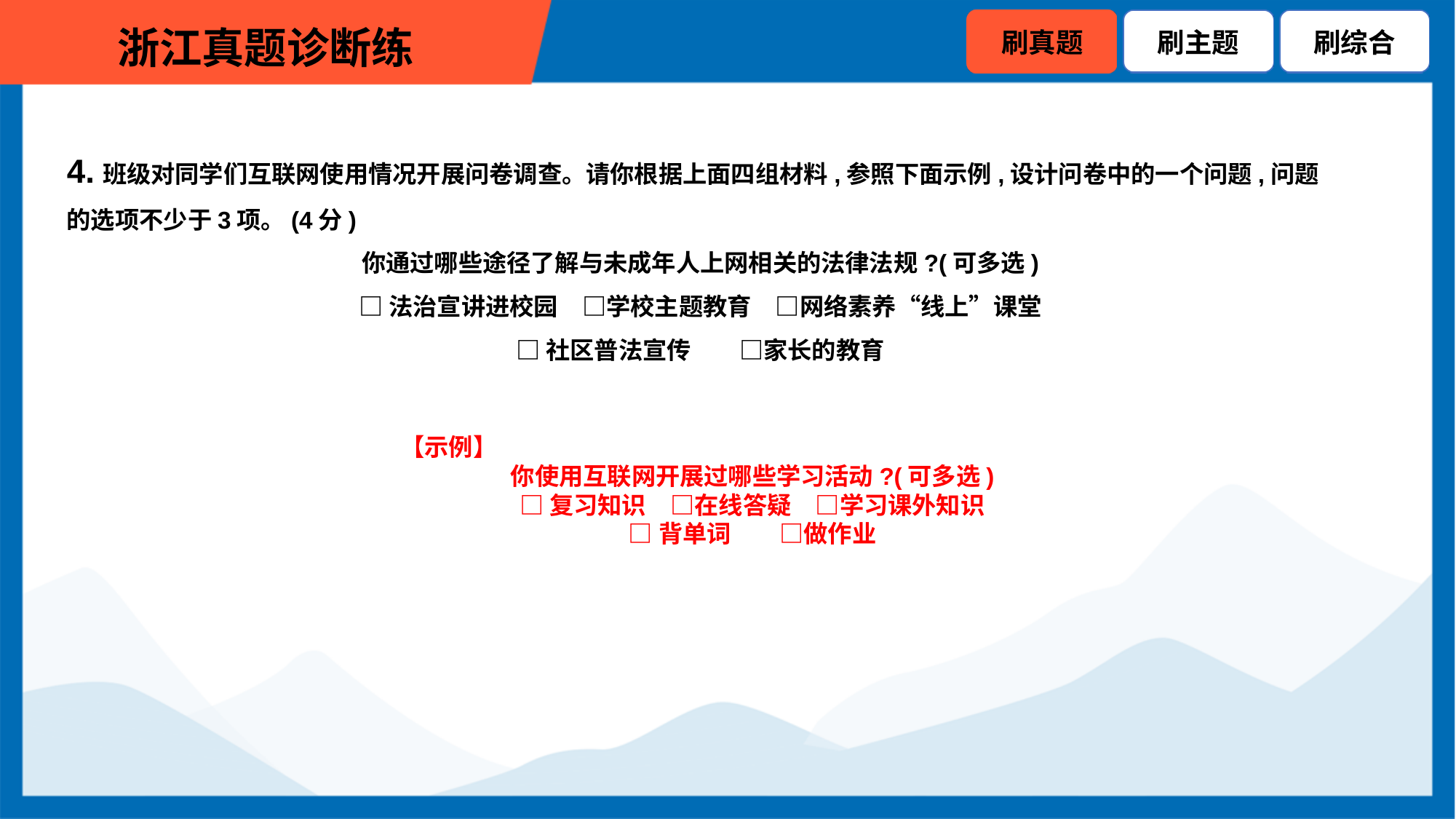

4.班级对同学们互联网使用情况开展问卷调查。请你根据上面四组材料,参照下面示例,设计问卷中的一个问题,问题的选项不少于3项。(4分)
你通过哪些途径了解与未成年人上网相关的法律法规?(可多选)
□法治宣讲进校园　□学校主题教育　□网络素养“线上”课堂
□社区普法宣传　　□家长的教育
【示例】
你使用互联网开展过哪些学习活动?(可多选)
□复习知识　□在线答疑　□学习课外知识
□背单词　　□做作业